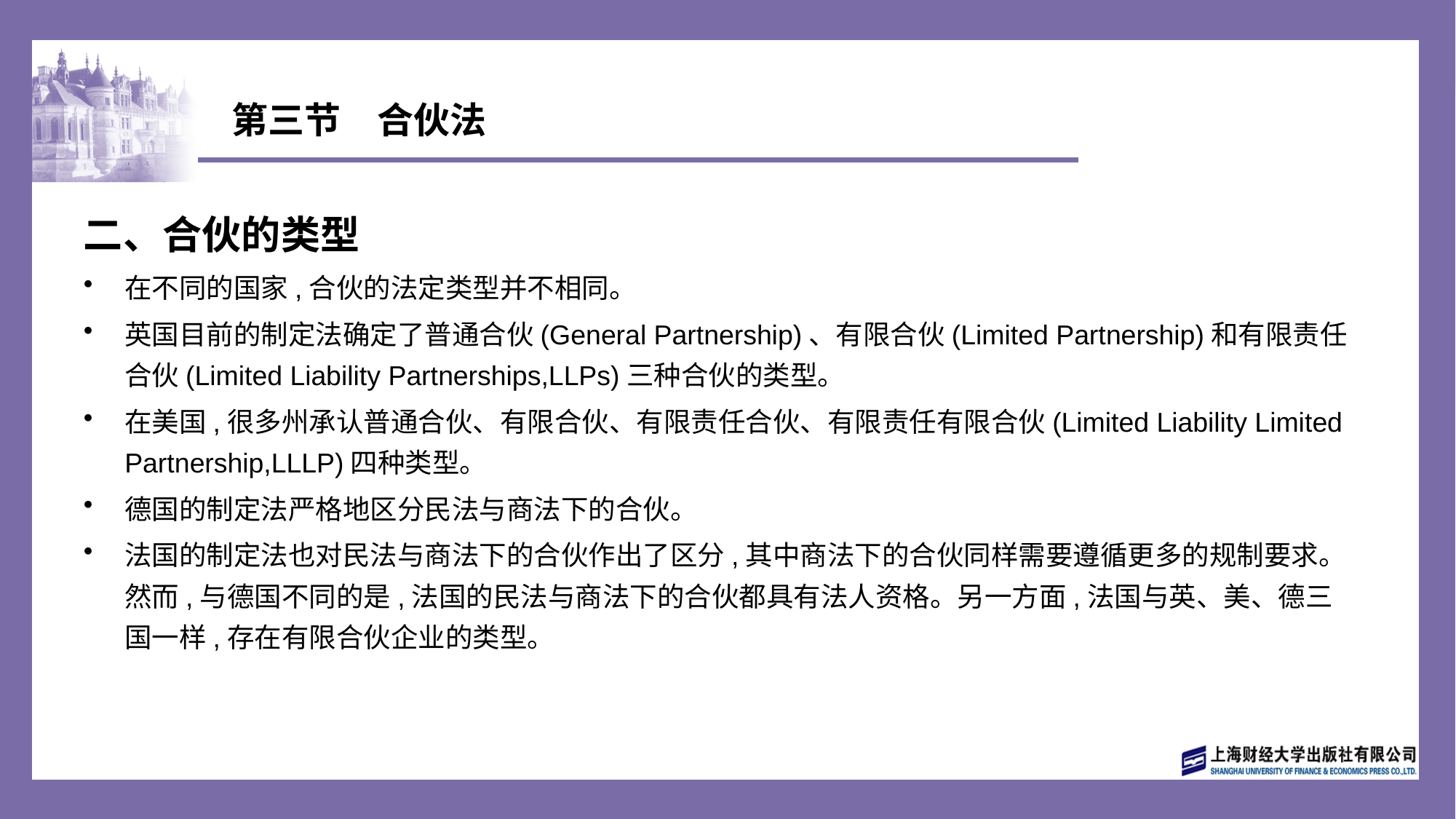

# 第三节　合伙法
二、合伙的类型
在不同的国家,合伙的法定类型并不相同。
英国目前的制定法确定了普通合伙(General Partnership)、有限合伙(Limited Partnership)和有限责任合伙(Limited Liability Partnerships,LLPs)三种合伙的类型。
在美国,很多州承认普通合伙、有限合伙、有限责任合伙、有限责任有限合伙(Limited Liability Limited Partnership,LLLP)四种类型。
德国的制定法严格地区分民法与商法下的合伙。
法国的制定法也对民法与商法下的合伙作出了区分,其中商法下的合伙同样需要遵循更多的规制要求。然而,与德国不同的是,法国的民法与商法下的合伙都具有法人资格。另一方面,法国与英、美、德三国一样,存在有限合伙企业的类型。